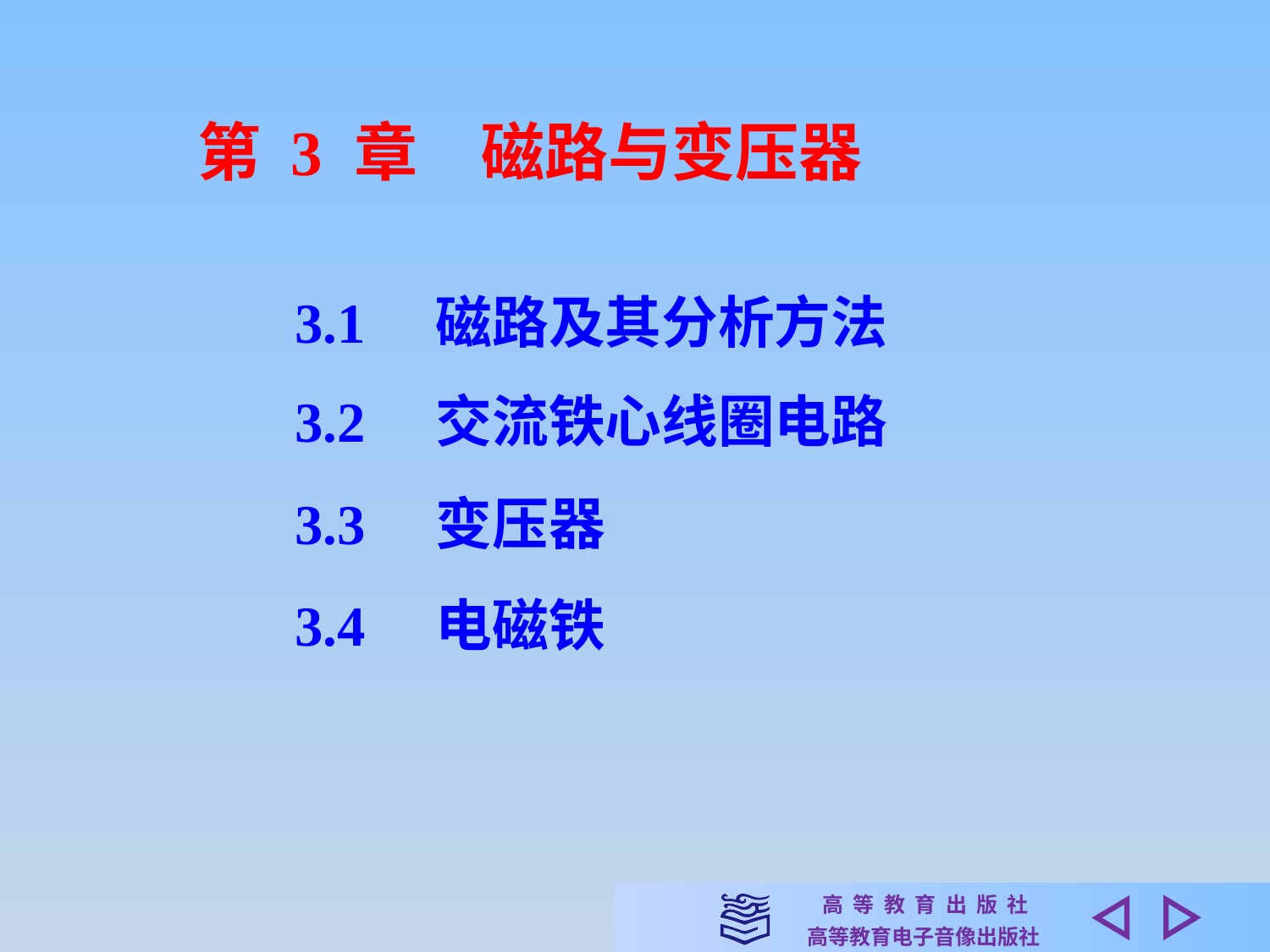

第 3 章　磁路与变压器
3.1　磁路及其分析方法
3.2　交流铁心线圈电路
3.3　变压器
3.4　电磁铁